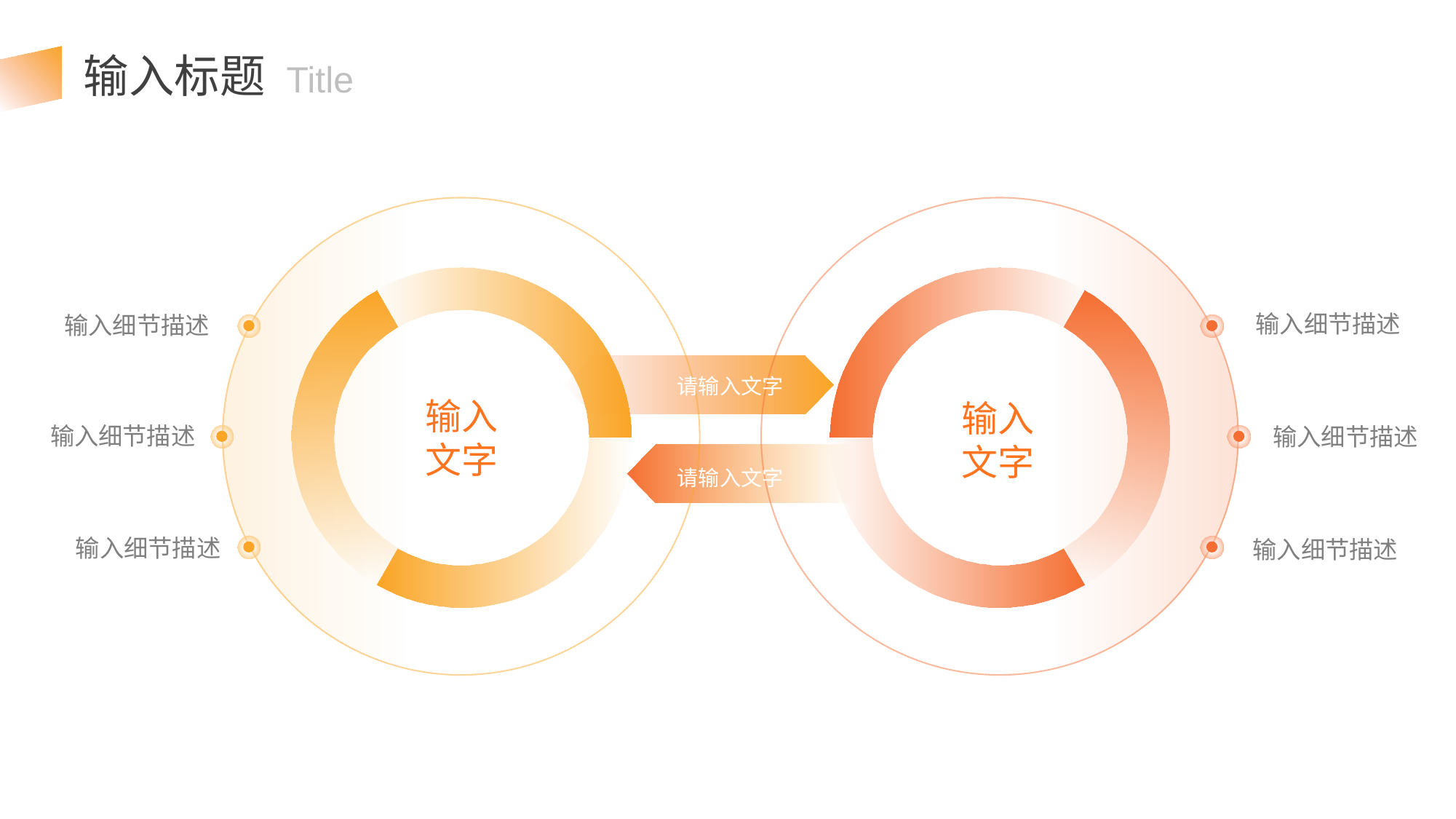

输入标题 Title

输入细节描述
输入细节描述

请输入文字

输入
文字
输入
文字

输入细节描述
输入细节描述

请输入文字
输入细节描述
输入细节描述